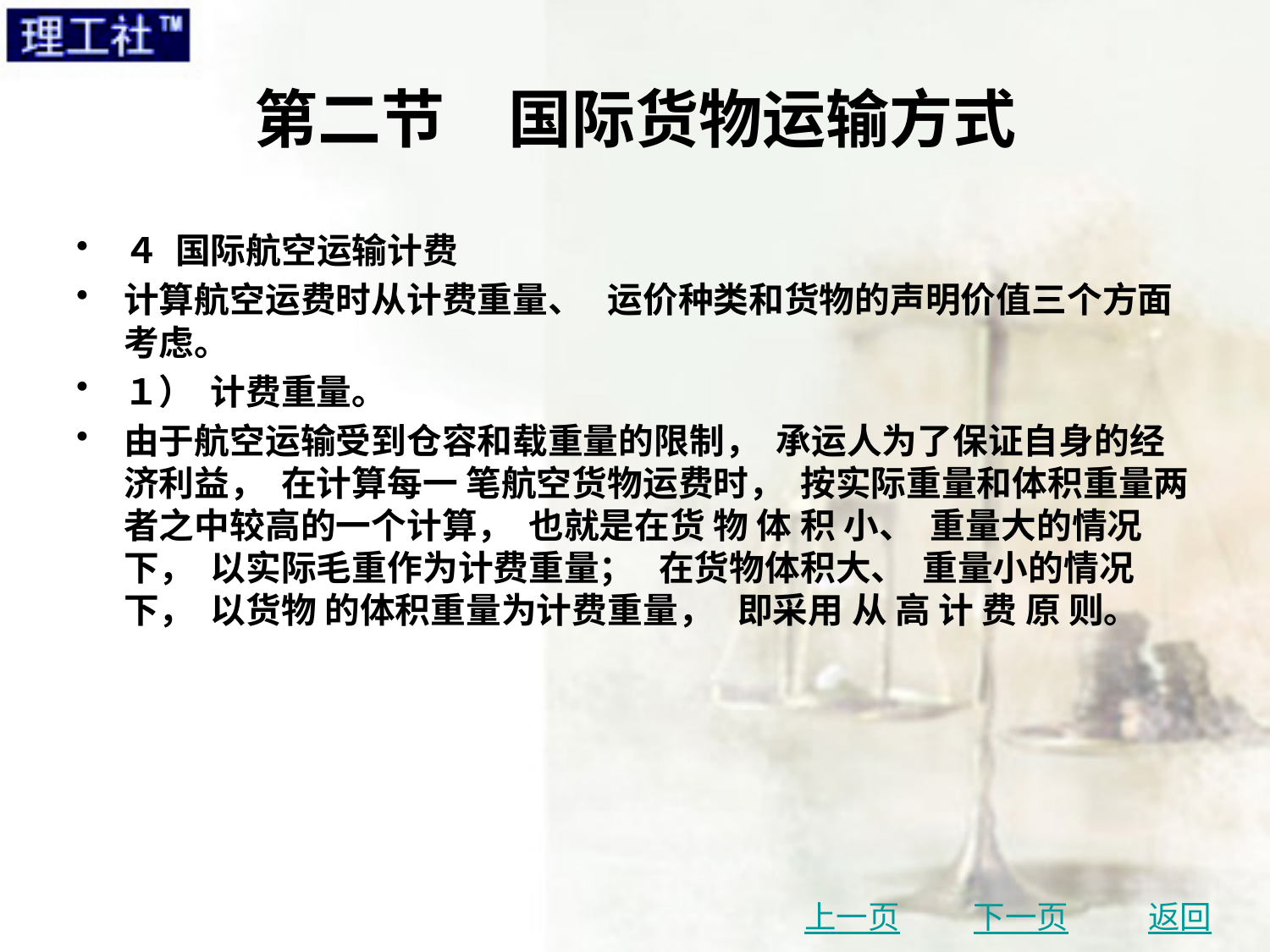

# 第二节　国际货物运输方式
４  国际航空运输计费
计算航空运费时从计费重量、   运价种类和货物的声明价值三个方面考虑。
１）  计费重量。
由于航空运输受到仓容和载重量的限制，  承运人为了保证自身的经济利益，  在计算每一 笔航空货物运费时，  按实际重量和体积重量两者之中较高的一个计算，  也就是在货 物 体 积 小、  重量大的情况下，  以实际毛重作为计费重量；   在货物体积大、  重量小的情况下，  以货物 的体积重量为计费重量，   即采用 从 高 计 费 原 则。
上一页
下一页
返回